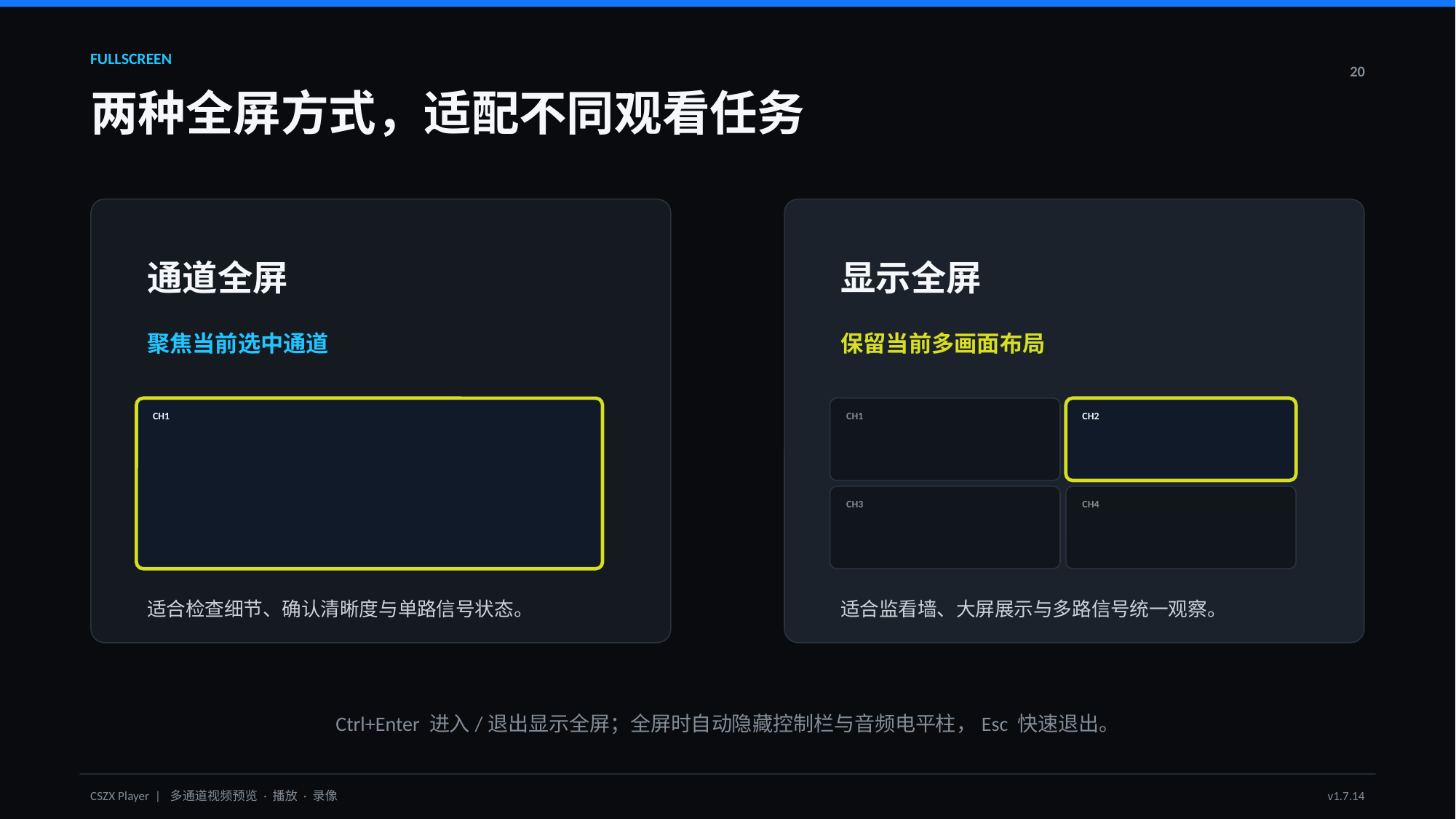

FULLSCREEN
20
两种全屏方式，适配不同观看任务

通道全屏
显示全屏
聚焦当前选中通道
保留当前多画面布局

CH1
CH1
CH2

CH3
CH4
适合检查细节、确认清晰度与单路信号状态。
适合监看墙、大屏展示与多路信号统一观察。
Ctrl+Enter 进入/退出显示全屏；全屏时自动隐藏控制栏与音频电平柱，Esc 快速退出。

CSZX Player  |  多通道视频预览 · 播放 · 录像
v1.7.14